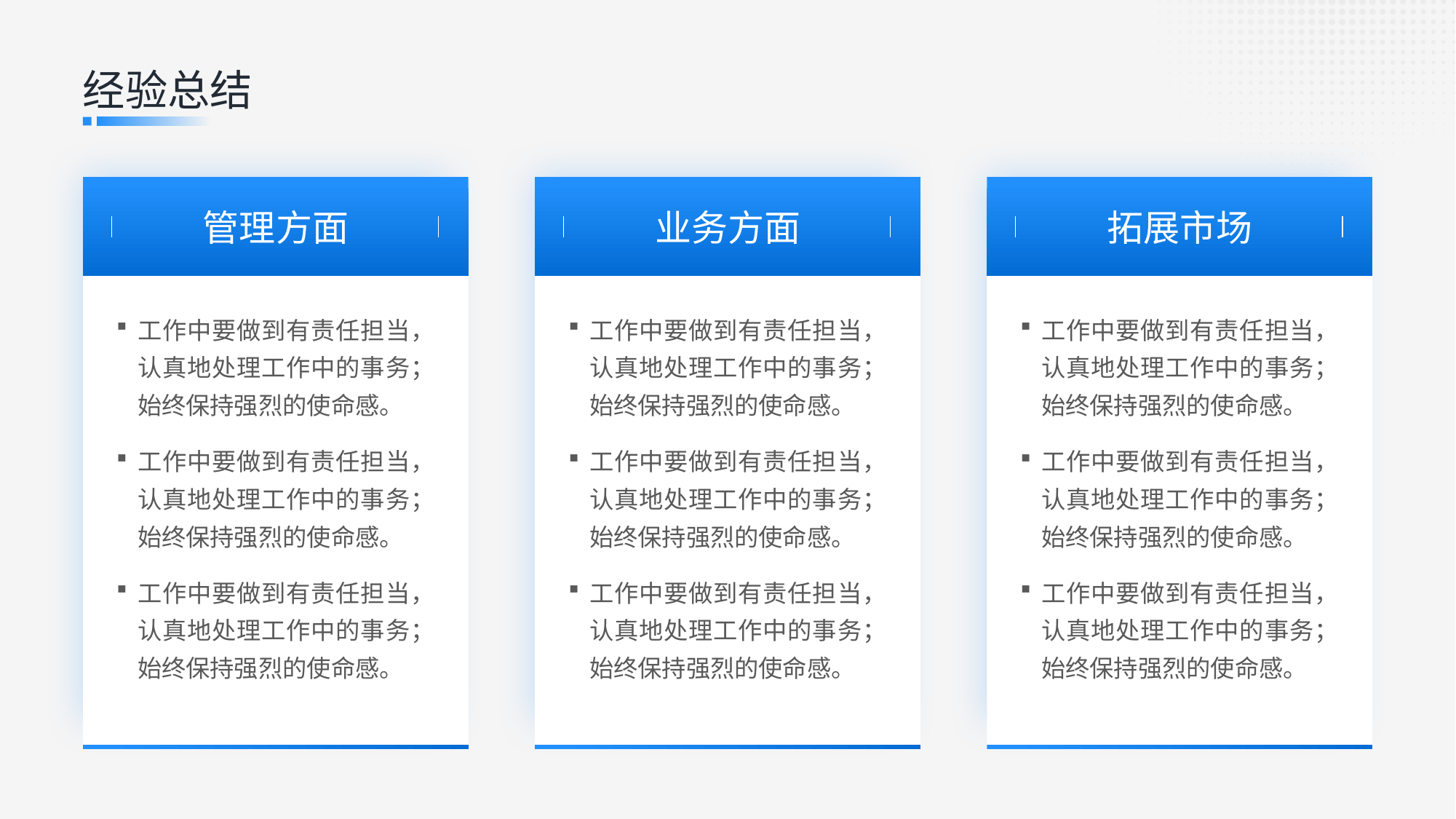

经验总结

管理方面
业务方面
拓展市场
工作中要做到有责任担当，认真地处理工作中的事务；始终保持强烈的使命感。
工作中要做到有责任担当，认真地处理工作中的事务；始终保持强烈的使命感。
工作中要做到有责任担当，认真地处理工作中的事务；始终保持强烈的使命感。
工作中要做到有责任担当，认真地处理工作中的事务；始终保持强烈的使命感。
工作中要做到有责任担当，认真地处理工作中的事务；始终保持强烈的使命感。
工作中要做到有责任担当，认真地处理工作中的事务；始终保持强烈的使命感。
工作中要做到有责任担当，认真地处理工作中的事务；始终保持强烈的使命感。
工作中要做到有责任担当，认真地处理工作中的事务；始终保持强烈的使命感。
工作中要做到有责任担当，认真地处理工作中的事务；始终保持强烈的使命感。